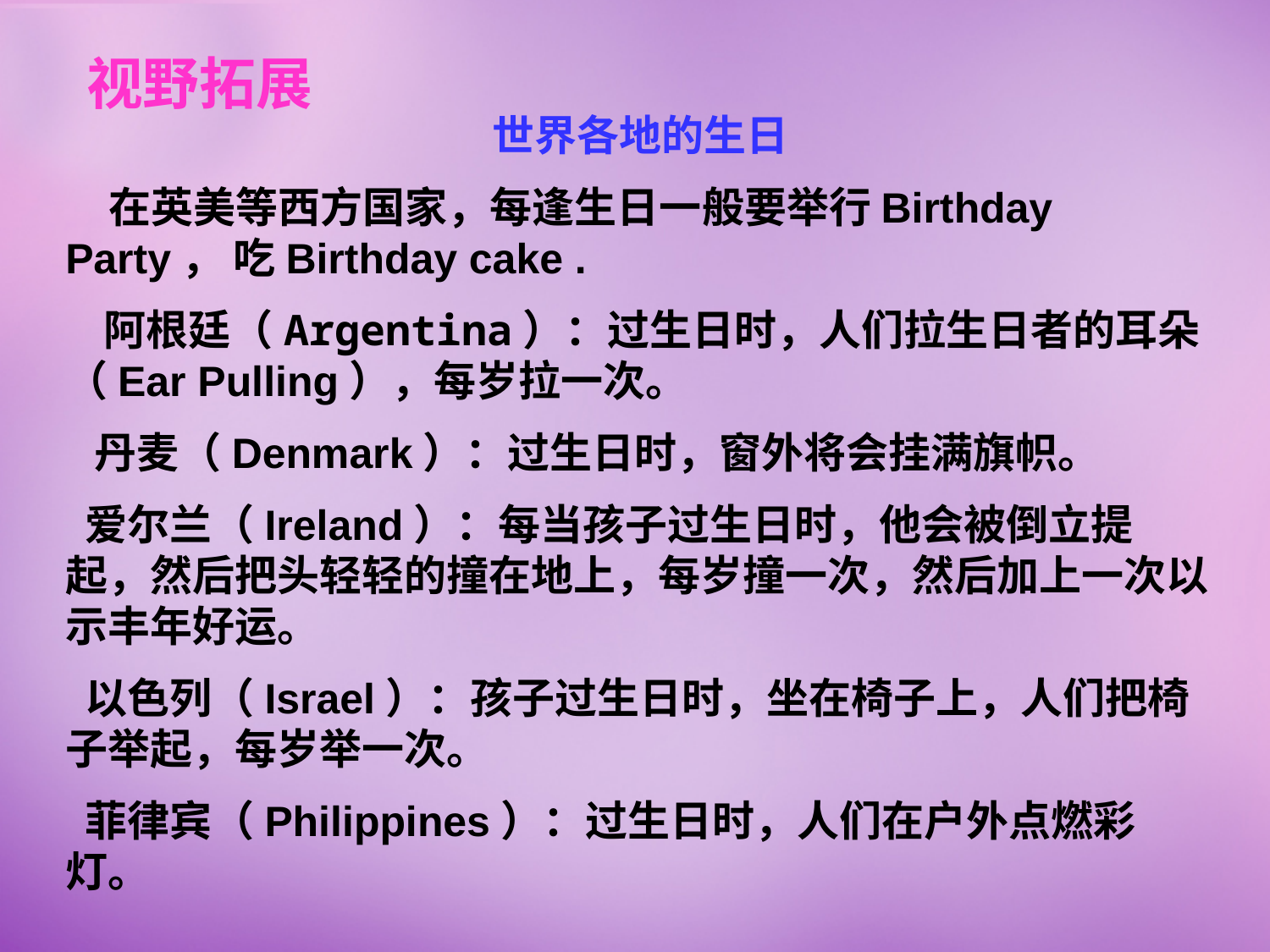

视野拓展
世界各地的生日
     在英美等西方国家，每逢生日一般要举行Birthday Party， 吃Birthday cake .
   阿根廷（Argentina）：过生日时，人们拉生日者的耳朵（Ear Pulling），每岁拉一次。
  丹麦（Denmark）：过生日时，窗外将会挂满旗帜。
 爱尔兰（Ireland）：每当孩子过生日时，他会被倒立提起，然后把头轻轻的撞在地上，每岁撞一次，然后加上一次以示丰年好运。
 以色列（Israel）：孩子过生日时，坐在椅子上，人们把椅子举起，每岁举一次。
 菲律宾（Philippines）：过生日时，人们在户外点燃彩灯。